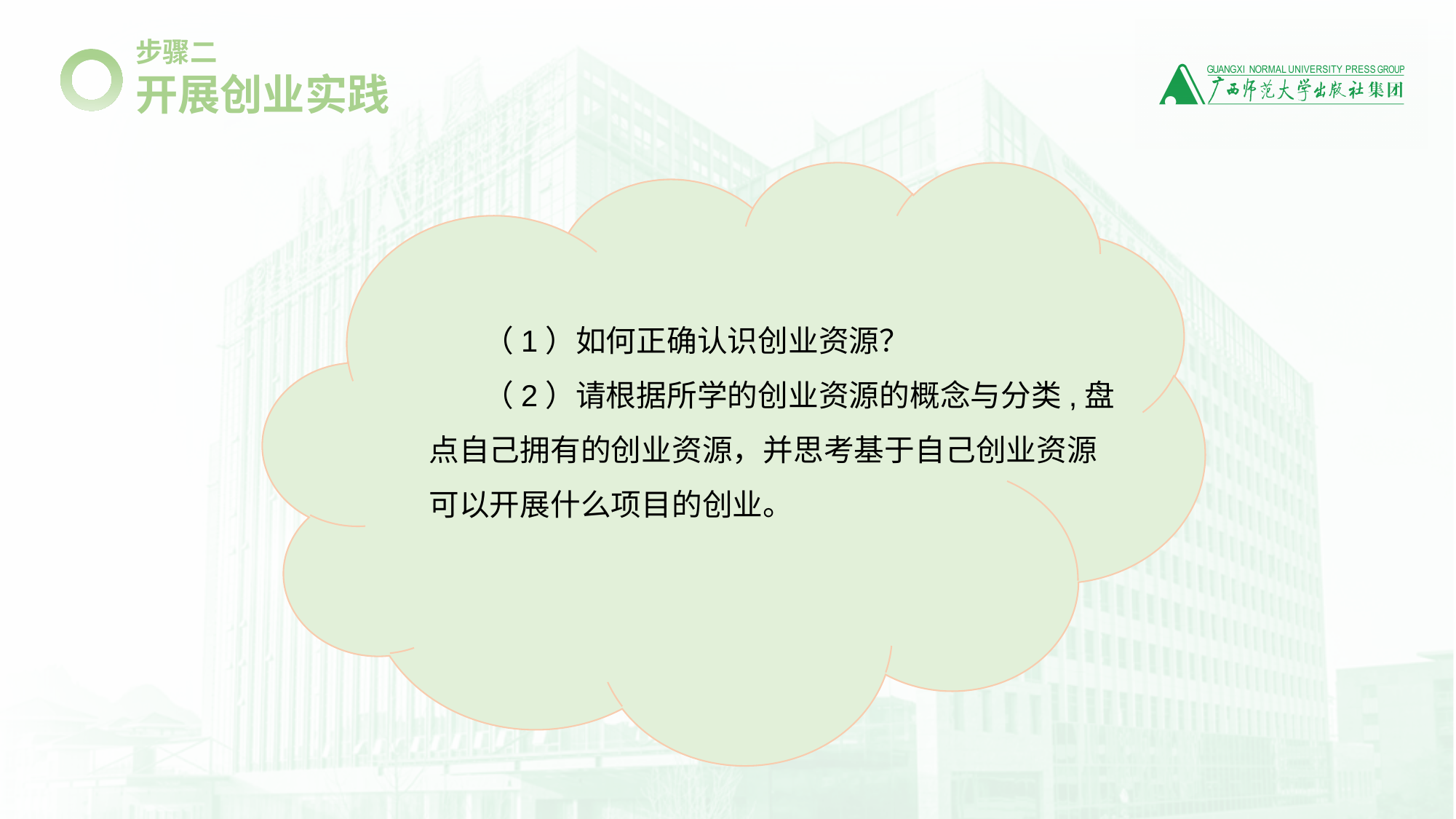

步骤二
开展创业实践

（1）如何正确认识创业资源？
（2）请根据所学的创业资源的概念与分类,盘点自己拥有的创业资源，并思考基于自己创业资源可以开展什么项目的创业。